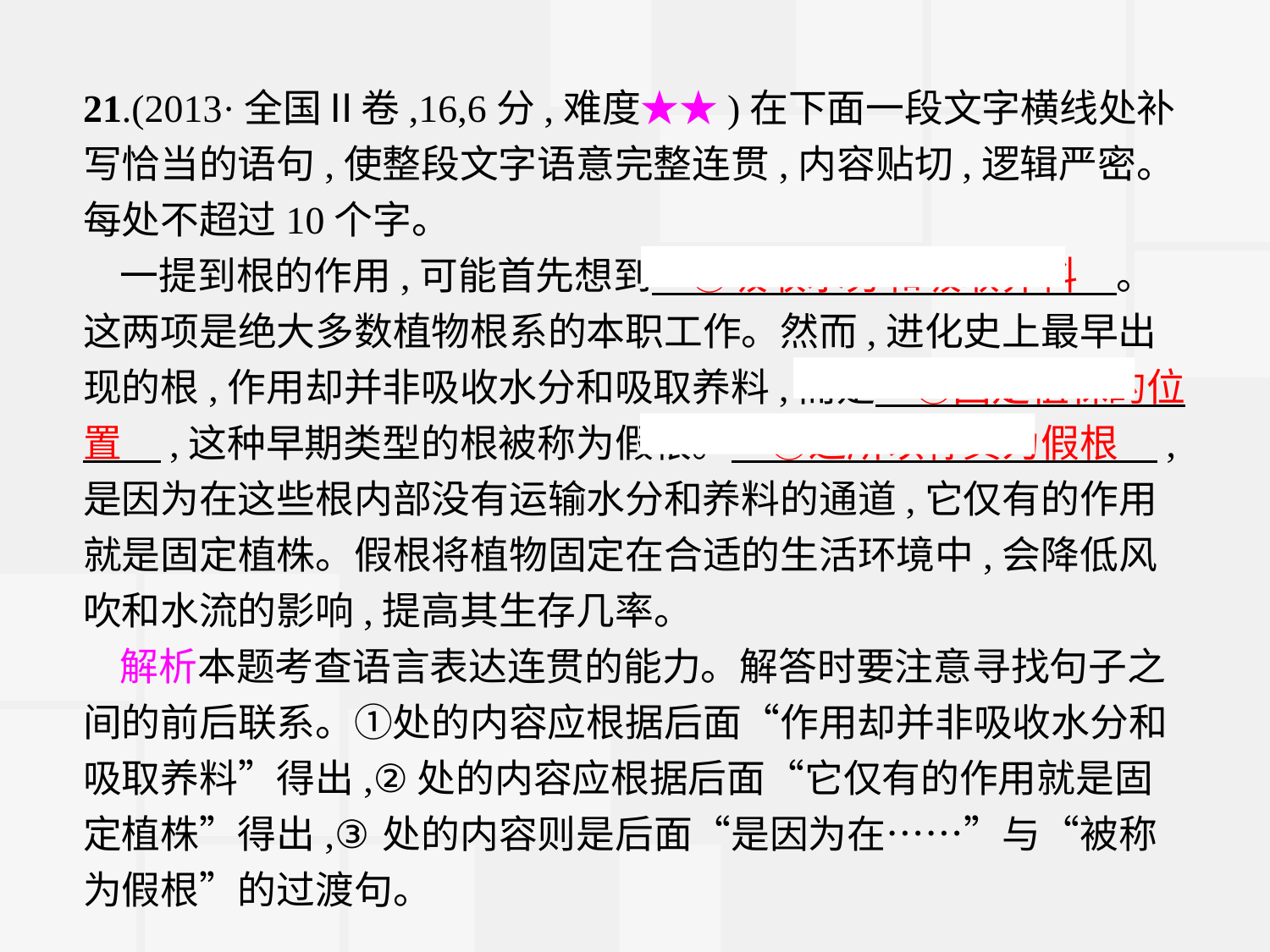

21.(2013·全国Ⅱ卷,16,6分,难度★★)在下面一段文字横线处补写恰当的语句,使整段文字语意完整连贯,内容贴切,逻辑严密。每处不超过10个字。
一提到根的作用,可能首先想到　①吸收水分和吸取养料　。这两项是绝大多数植物根系的本职工作。然而,进化史上最早出现的根,作用却并非吸收水分和吸取养料,而是　②固定植株的位置　,这种早期类型的根被称为假根。　③之所以称其为假根　,是因为在这些根内部没有运输水分和养料的通道,它仅有的作用就是固定植株。假根将植物固定在合适的生活环境中,会降低风吹和水流的影响,提高其生存几率。
解析本题考查语言表达连贯的能力。解答时要注意寻找句子之间的前后联系。①处的内容应根据后面“作用却并非吸收水分和吸取养料”得出,②处的内容应根据后面“它仅有的作用就是固定植株”得出,③处的内容则是后面“是因为在……”与“被称为假根”的过渡句。